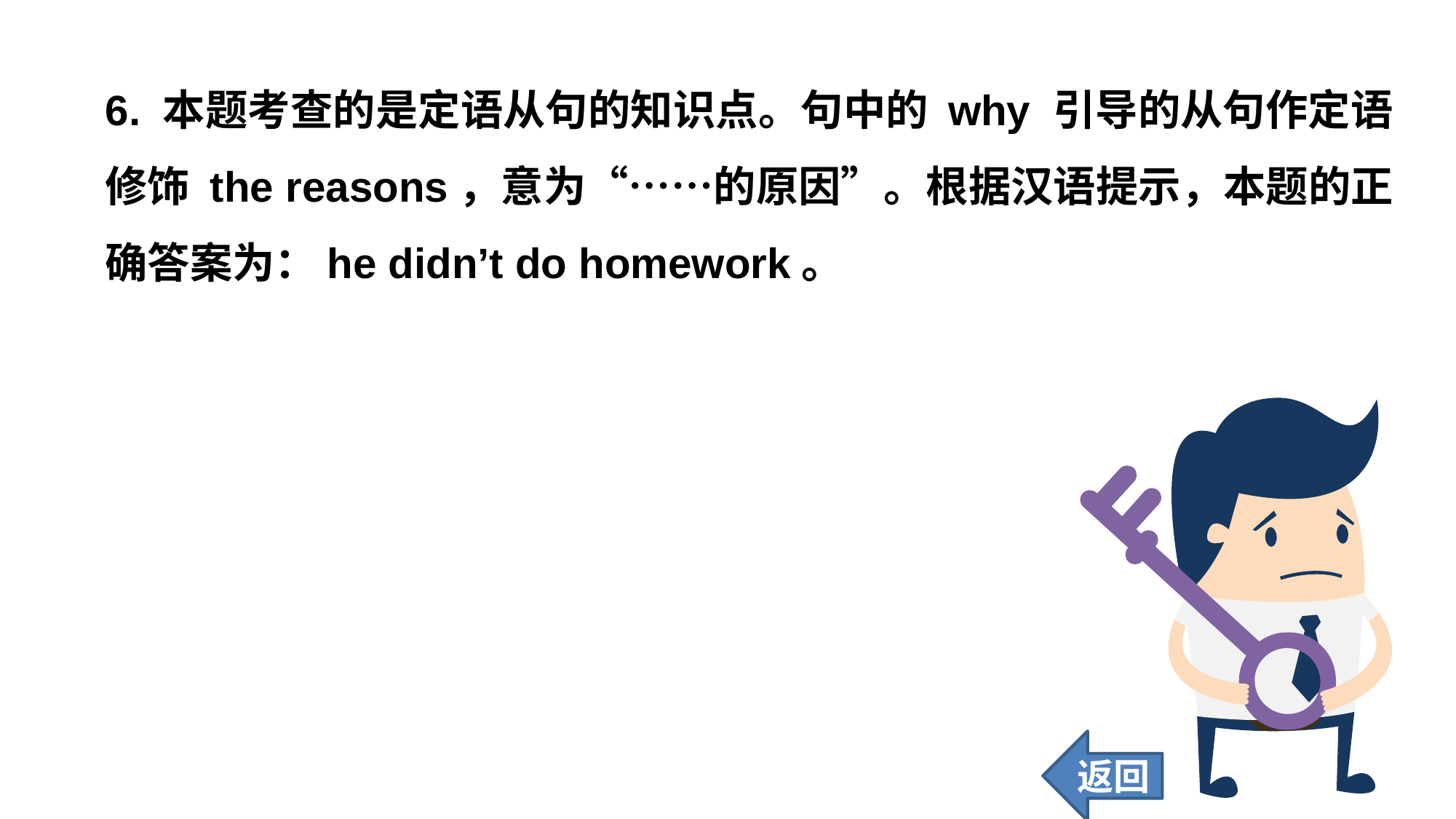

6. 本题考查的是定语从句的知识点。句中的 why 引导的从句作定语修饰 the reasons，意为“……的原因”。根据汉语提示，本题的正确答案为：he didn’t do homework。

返回
145